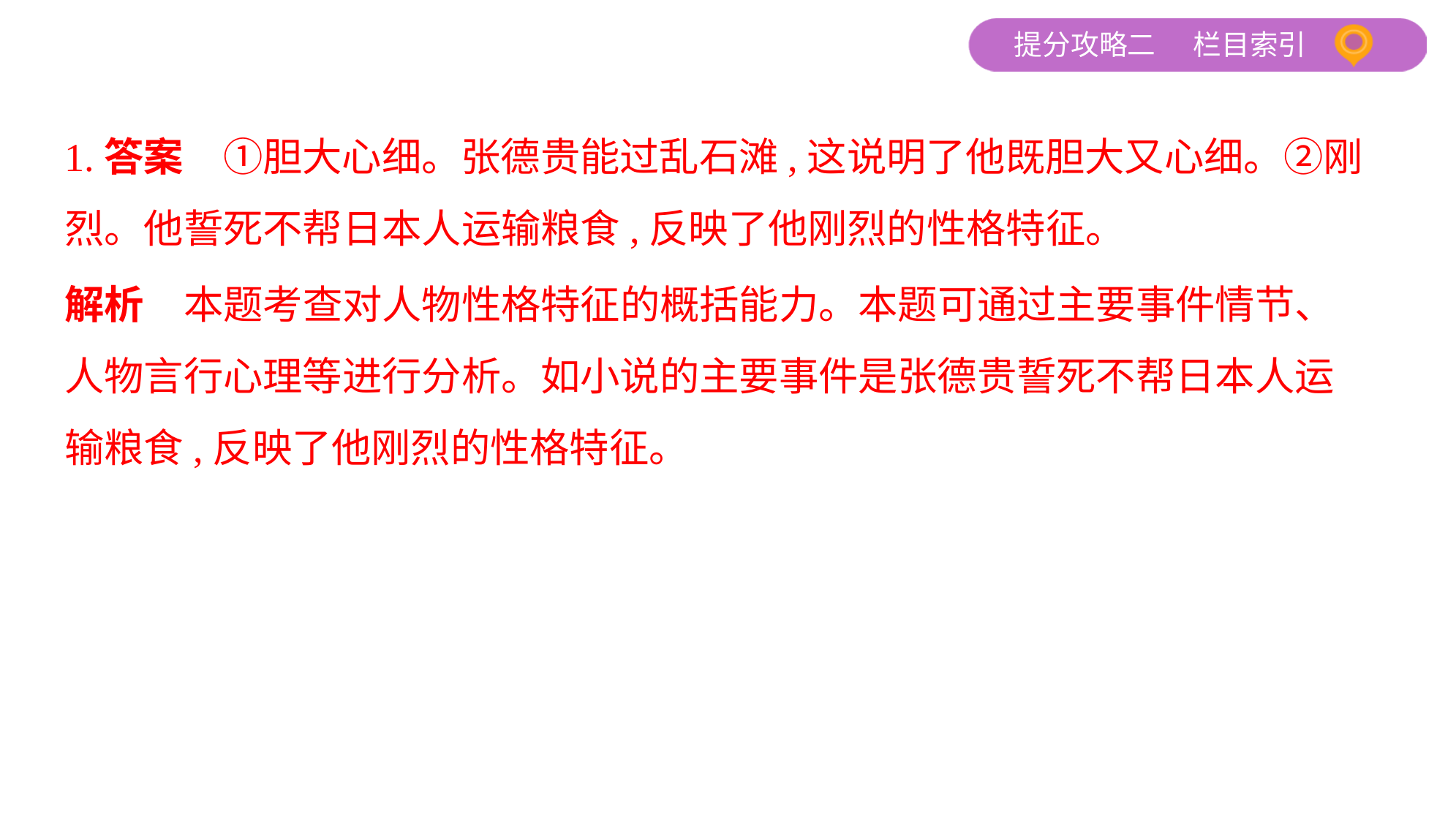

1.答案　①胆大心细。张德贵能过乱石滩,这说明了他既胆大又心细。②刚
烈。他誓死不帮日本人运输粮食,反映了他刚烈的性格特征。
解析　本题考查对人物性格特征的概括能力。本题可通过主要事件情节、
人物言行心理等进行分析。如小说的主要事件是张德贵誓死不帮日本人运
输粮食,反映了他刚烈的性格特征。